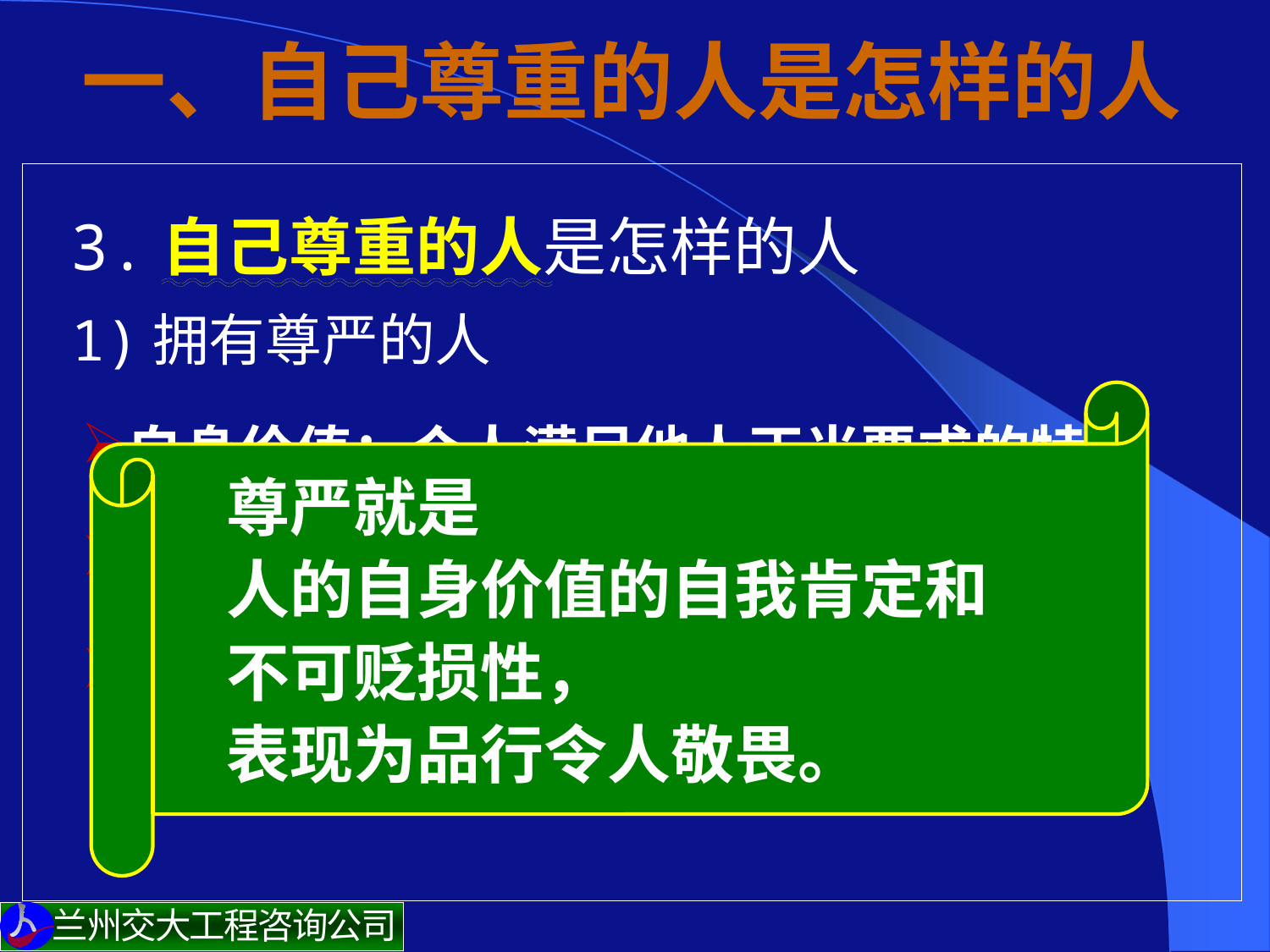

# 一、自己尊重的人是怎样的人
 3.自己尊重的人是怎样的人
1)拥有尊严的人
自身价值：个人满足他人正当要求的特性
自我肯定：自己要看得起自己
别人认可：担当责任、奉献社会
尊严就是
人的自身价值的自我肯定和
不可贬损性，
表现为品行令人敬畏。